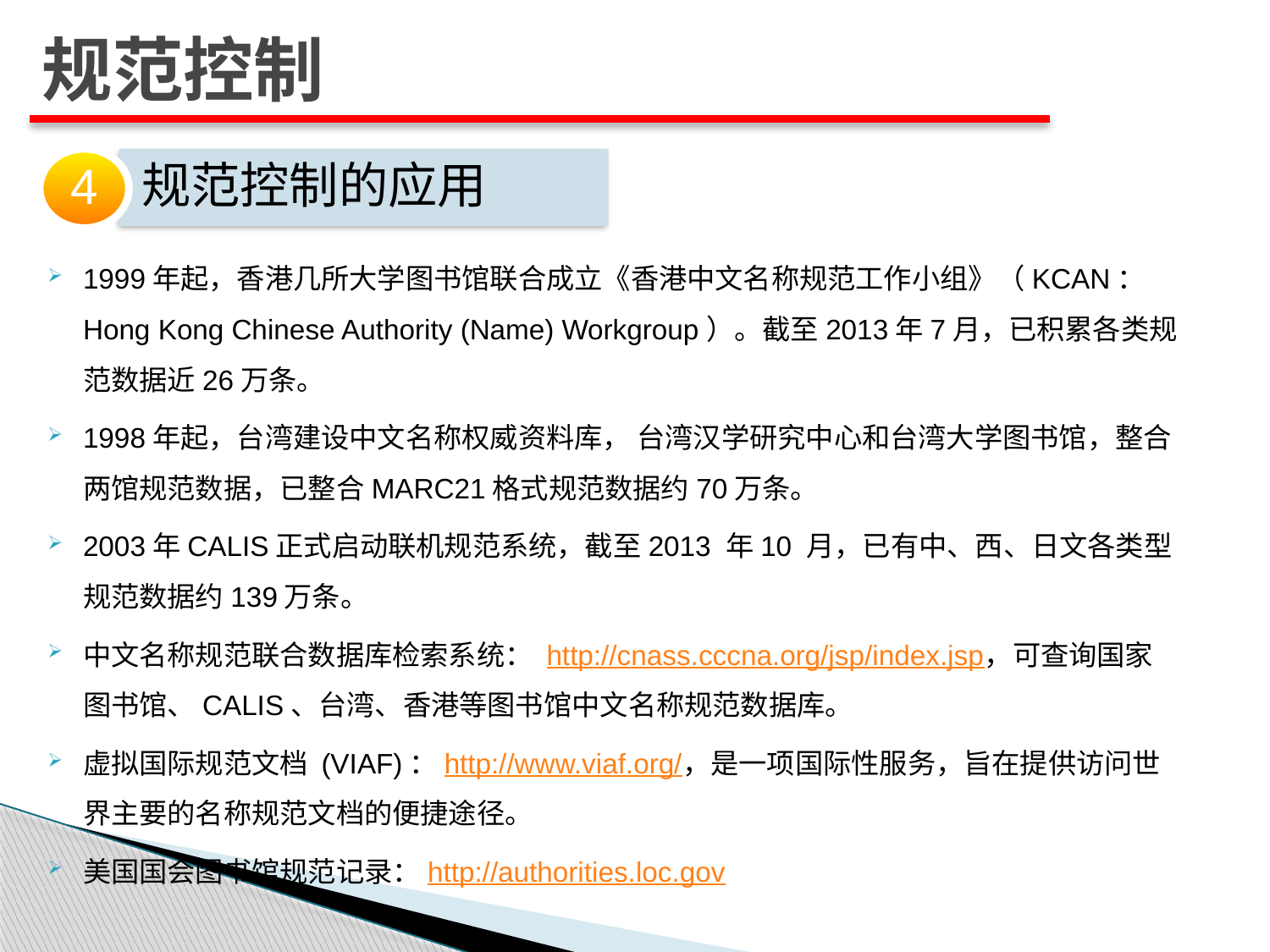

规范控制
4
规范控制的应用
1999年起，香港几所大学图书馆联合成立《香港中文名称规范工作小组》（KCAN：Hong Kong Chinese Authority (Name) Workgroup）。截至2013年7月，已积累各类规范数据近26万条。
1998年起，台湾建设中文名称权威资料库， 台湾汉学研究中心和台湾大学图书馆，整合两馆规范数据，已整合MARC21格式规范数据约70万条。
2003年CALIS正式启动联机规范系统，截至2013 年10 月，已有中、西、日文各类型规范数据约139万条。
中文名称规范联合数据库检索系统： http://cnass.cccna.org/jsp/index.jsp，可查询国家图书馆、CALIS、台湾、香港等图书馆中文名称规范数据库。
虚拟国际规范文档 (VIAF)：http://www.viaf.org/，是一项国际性服务，旨在提供访问世界主要的名称规范文档的便捷途径。
美国国会图书馆规范记录：http://authorities.loc.gov